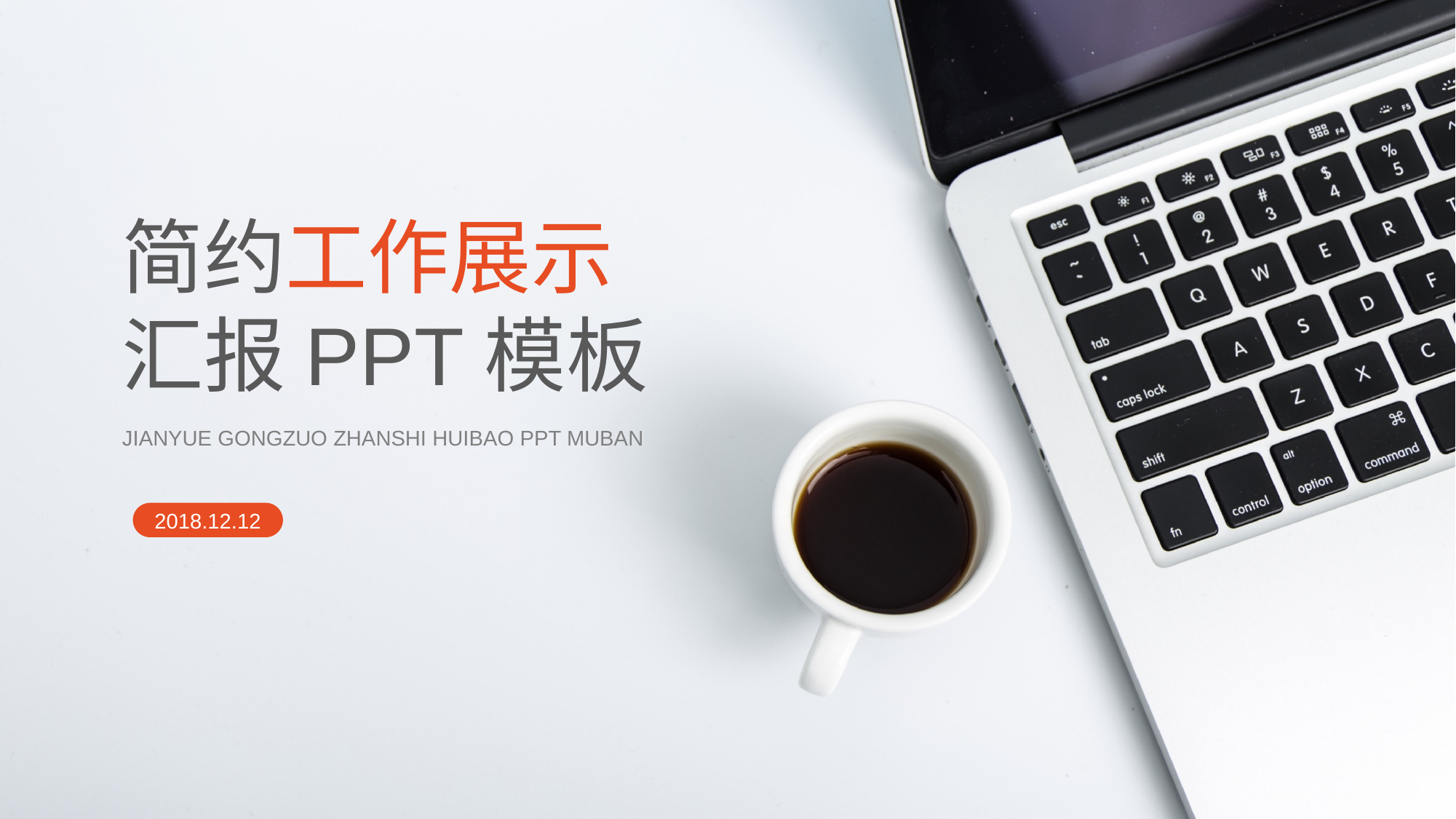

简约工作展示
汇报PPT模板
JIANYUE GONGZUO ZHANSHI HUIBAO PPT MUBAN
2018.12.12